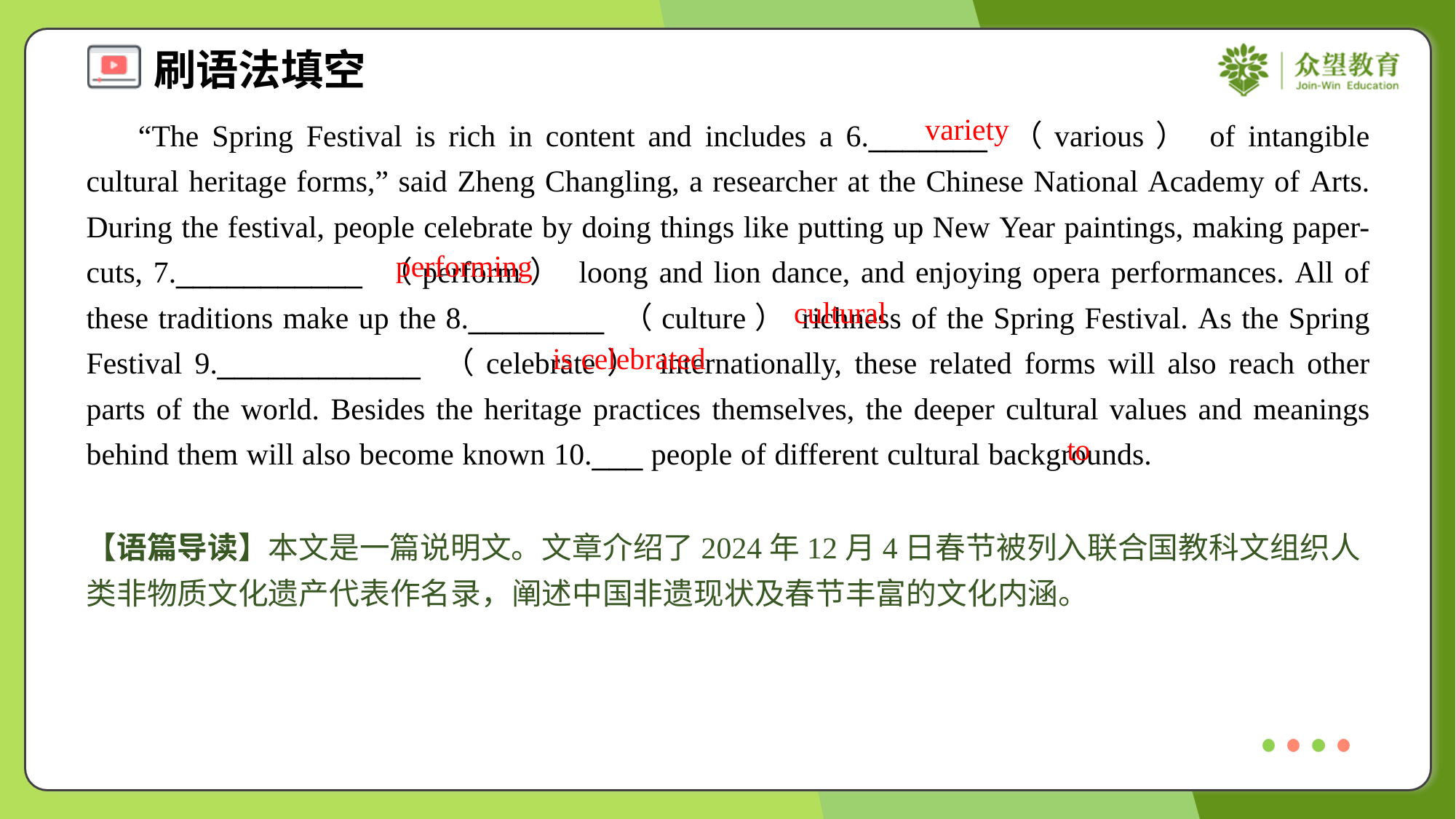

variety
    “The Spring Festival is rich in content and includes a 6._______ （various） of intangible cultural heritage forms,” said Zheng Changling, a researcher at the Chinese National Academy of Arts. During the festival, people celebrate by doing things like putting up New Year paintings, making paper-cuts, 7.___________ （perform） loong and lion dance, and enjoying opera performances. All of these traditions make up the 8.________ （culture） richness of the Spring Festival. As the Spring Festival 9.____________ （celebrate） internationally, these related forms will also reach other parts of the world. Besides the heritage practices themselves, the deeper cultural values and meanings behind them will also become known 10.___ people of different cultural backgrounds.
performing
cultural
is celebrated
to
【语篇导读】本文是一篇说明文。文章介绍了2024年12月4日春节被列入联合国教科文组织人类非物质文化遗产代表作名录，阐述中国非遗现状及春节丰富的文化内涵。